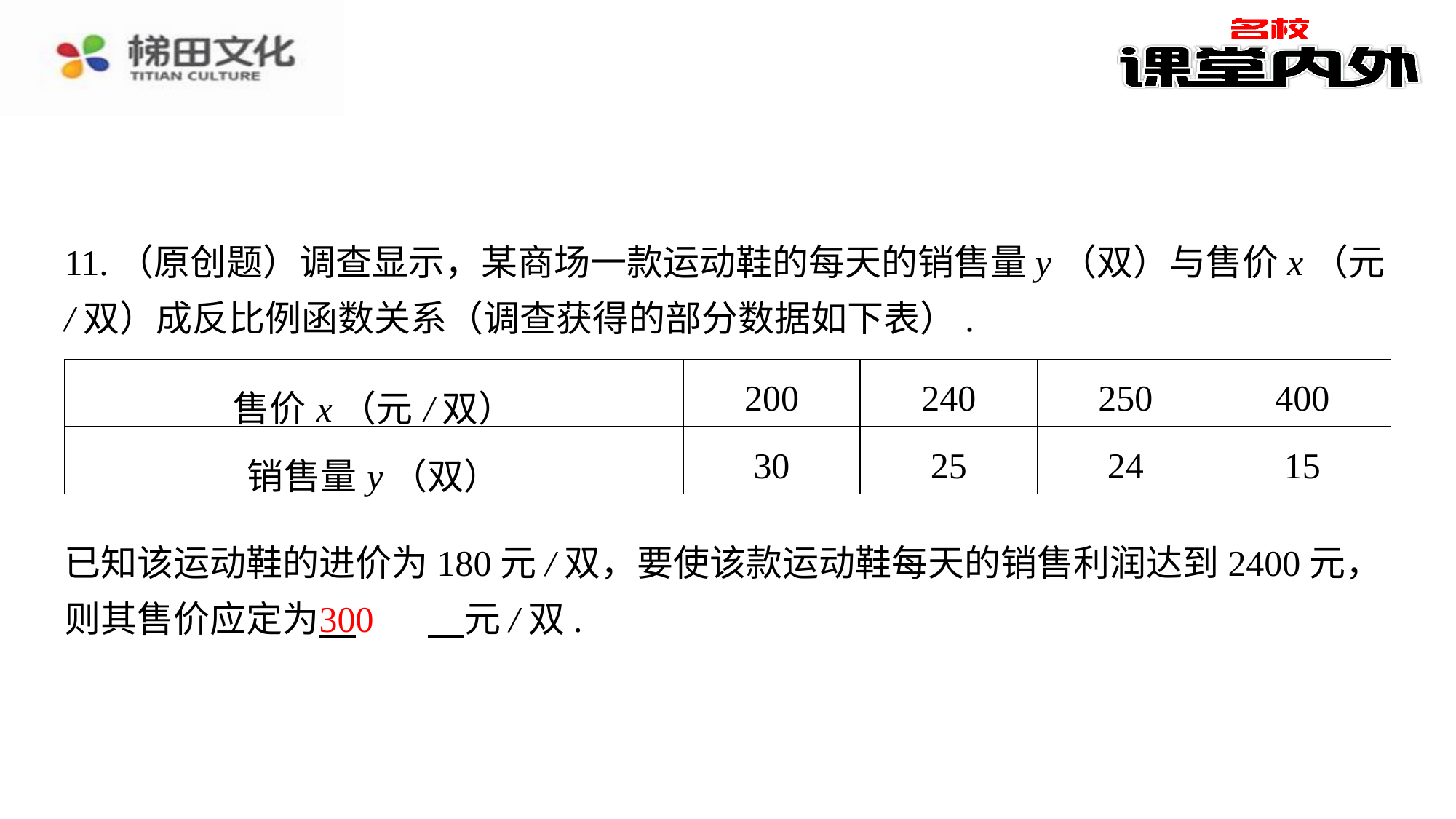

11.（原创题）调查显示，某商场一款运动鞋的每天的销售量y（双）与售价x（元/双）成反比例函数关系（调查获得的部分数据如下表）.
| 售价x（元/双） | 200 | 240 | 250 | 400 |
| --- | --- | --- | --- | --- |
| 销售量y（双） | 30 | 25 | 24 | 15 |
已知该运动鞋的进价为180元/双，要使该款运动鞋每天的销售利润达到2400元，则其售价应定为 　300　⁠元/双.
300